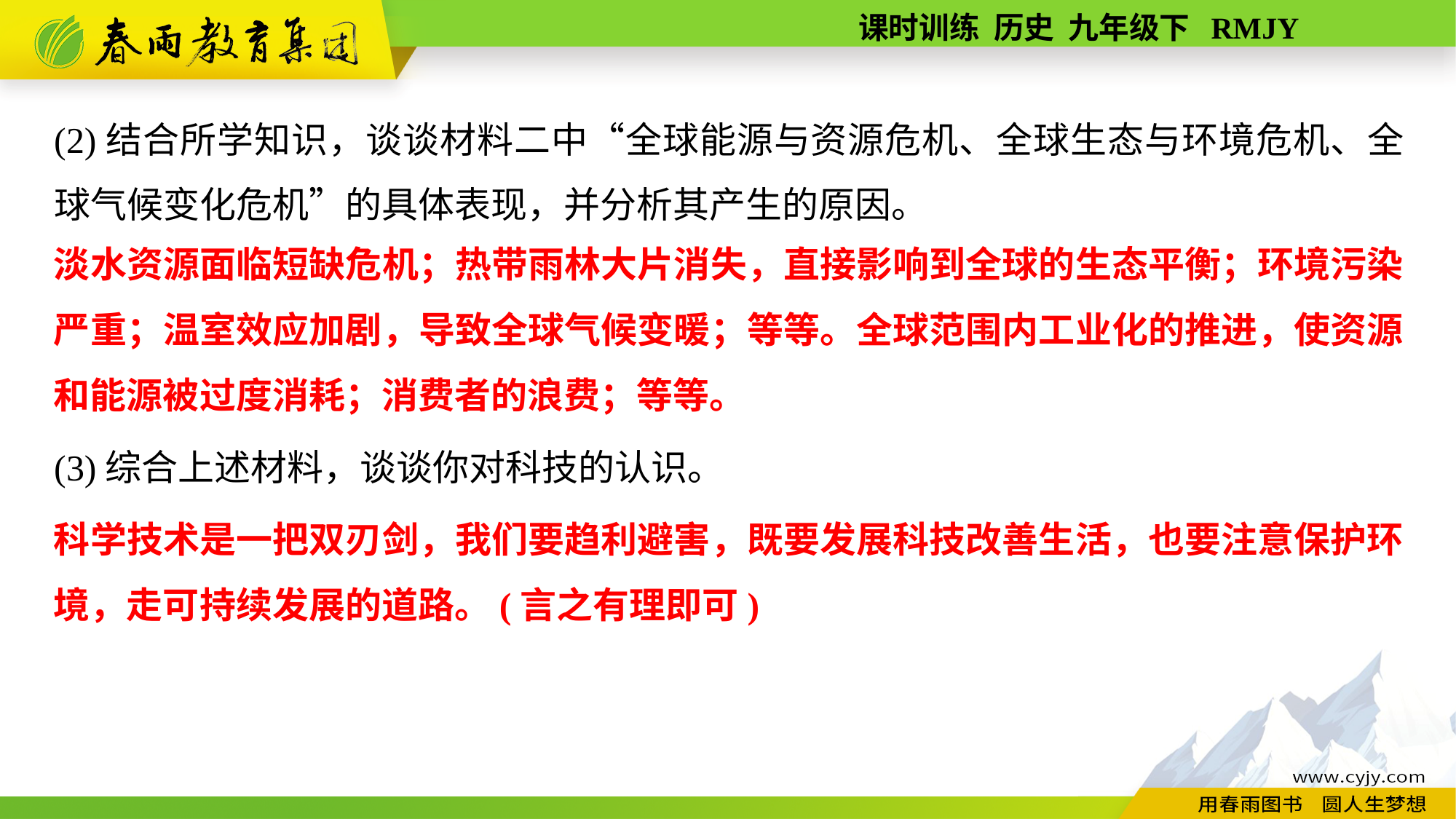

(2)结合所学知识，谈谈材料二中“全球能源与资源危机、全球生态与环境危机、全球气候变化危机”的具体表现，并分析其产生的原因。

(3)综合上述材料，谈谈你对科技的认识。
淡水资源面临短缺危机；热带雨林大片消失，直接影响到全球的生态平衡；环境污染严重；温室效应加剧，导致全球气候变暖；等等。全球范围内工业化的推进，使资源和能源被过度消耗；消费者的浪费；等等。
科学技术是一把双刃剑，我们要趋利避害，既要发展科技改善生活，也要注意保护环境，走可持续发展的道路。(言之有理即可)